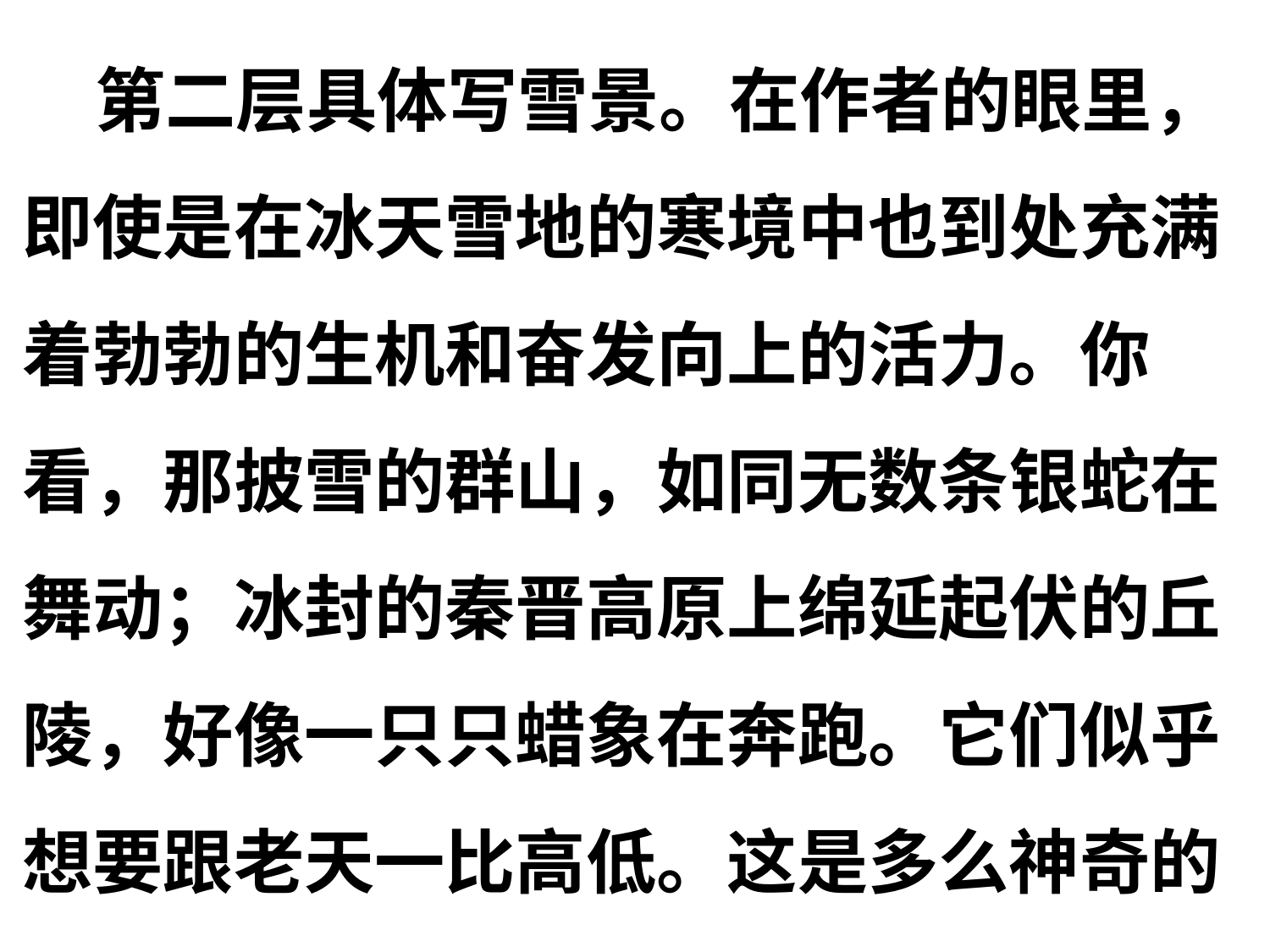

第二层具体写雪景。在作者的眼里，即使是在冰天雪地的寒境中也到处充满着勃勃的生机和奋发向上的活力。你看，那披雪的群山，如同无数条银蛇在舞动；冰封的秦晋高原上绵延起伏的丘陵，好像一只只蜡象在奔跑。它们似乎想要跟老天一比高低。这是多么神奇的景象啊。